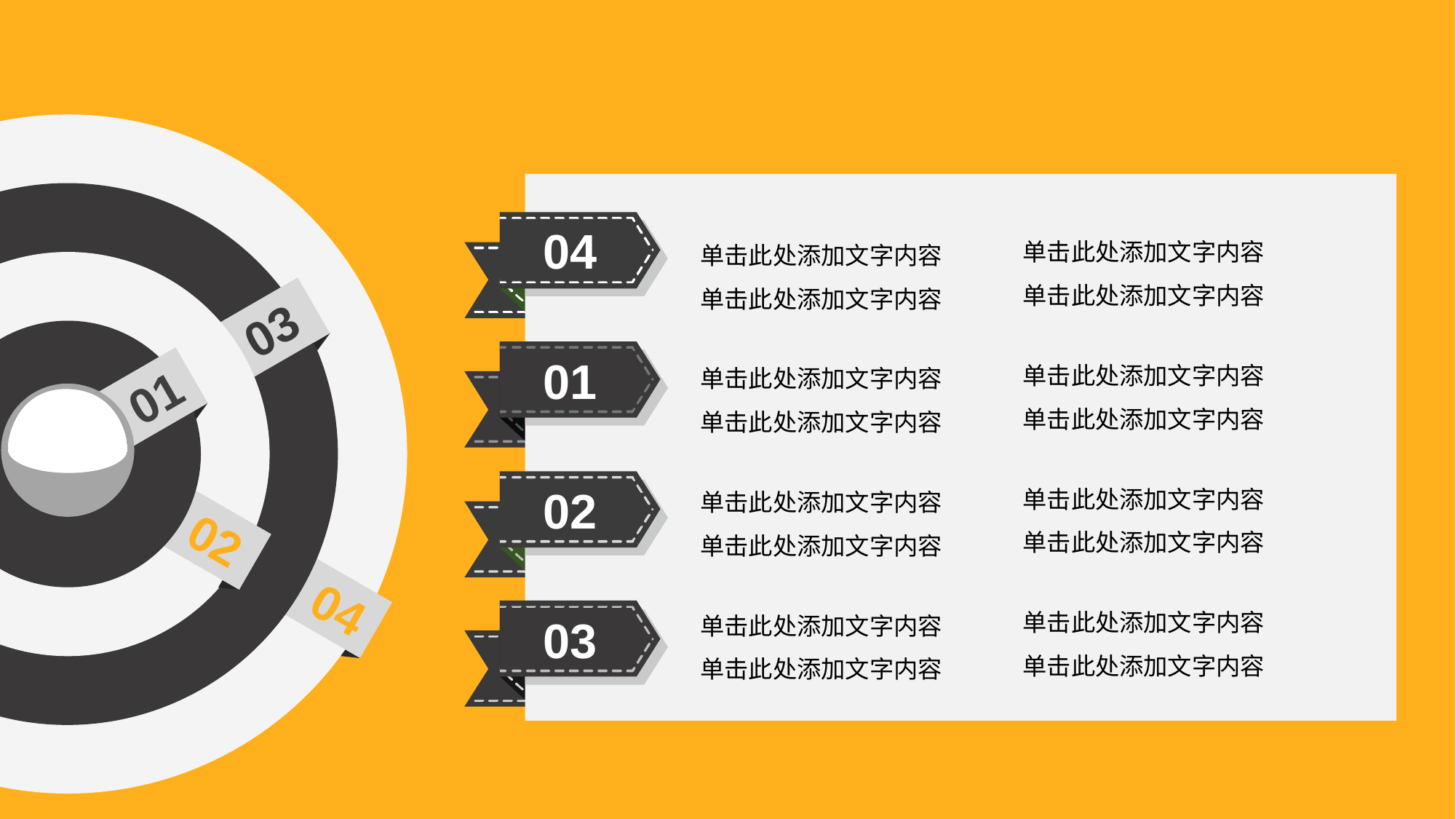

04

单击此处添加文字内容
单击此处添加文字内容

单击此处添加文字内容
单击此处添加文字内容

03

单击此处添加文字内容
单击此处添加文字内容

单击此处添加文字内容
单击此处添加文字内容
01

01

单击此处添加文字内容
单击此处添加文字内容
单击此处添加文字内容
单击此处添加文字内容

02

02

04

单击此处添加文字内容
单击此处添加文字内容
单击此处添加文字内容
单击此处添加文字内容

03